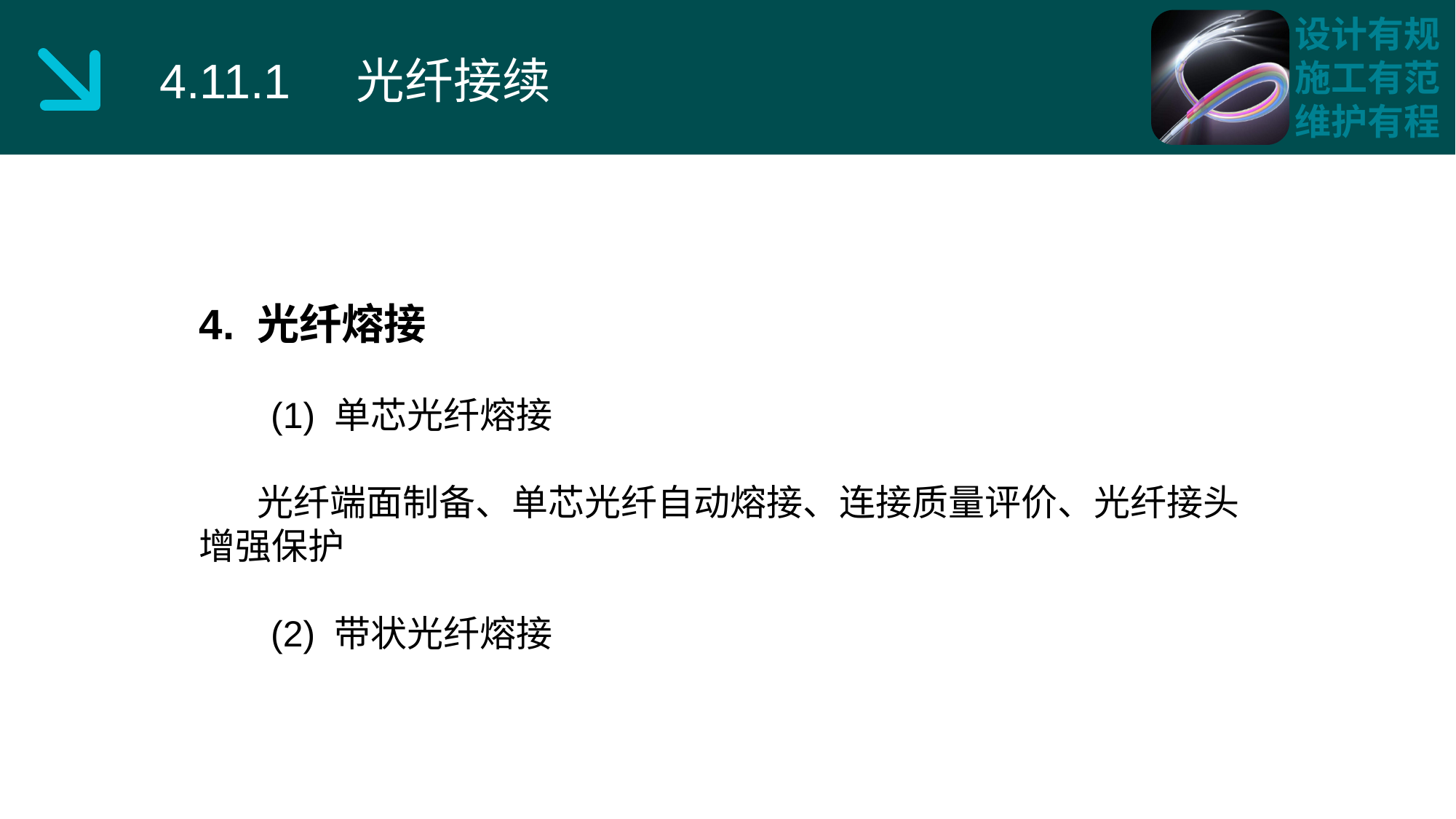

4.11.1    光纤接续

4. 光纤熔接

       (1) 单芯光纤熔接

      光纤端面制备、单芯光纤自动熔接、连接质量评价、光纤接头增强保护

       (2) 带状光纤熔接